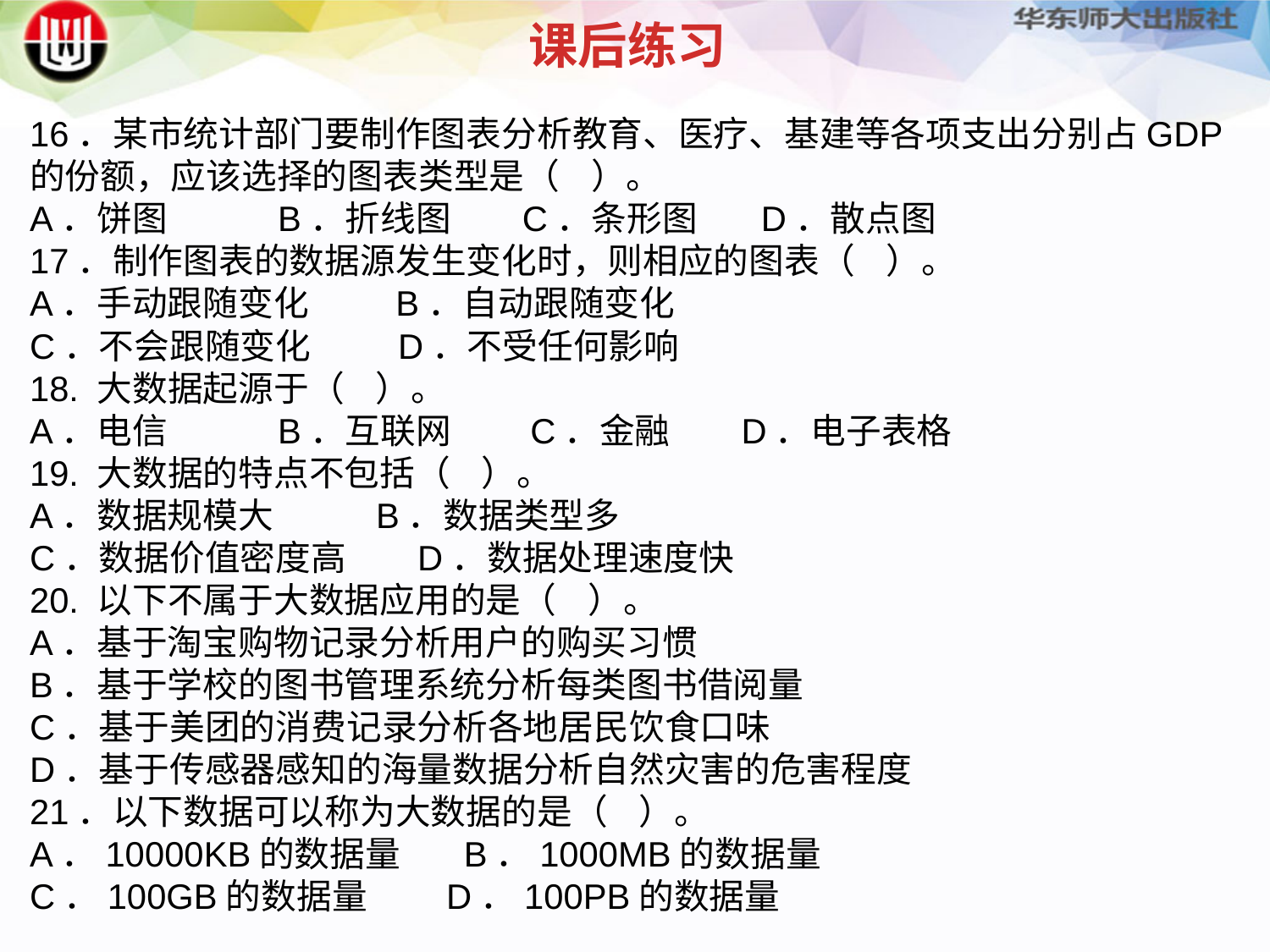

课后练习
16．某市统计部门要制作图表分析教育、医疗、基建等各项支出分别占GDP的份额，应该选择的图表类型是（    ）。
A．饼图             B．折线图        C．条形图       D．散点图
17．制作图表的数据源发生变化时，则相应的图表（    ）。
A．手动跟随变化          B．自动跟随变化
C．不会跟随变化          D．不受任何影响
18. 大数据起源于（    ）。
A．电信             B．互联网         C．金融        D．电子表格
19. 大数据的特点不包括（    ）。
A．数据规模大            B．数据类型多
C．数据价值密度高        D．数据处理速度快
20. 以下不属于大数据应用的是（    ）。
A．基于淘宝购物记录分析用户的购买习惯
B．基于学校的图书管理系统分析每类图书借阅量
C．基于美团的消费记录分析各地居民饮食口味
D．基于传感器感知的海量数据分析自然灾害的危害程度
21．以下数据可以称为大数据的是（    ）。
A．10000KB的数据量       B．1000MB的数据量
C．100GB的数据量         D．100PB的数据量